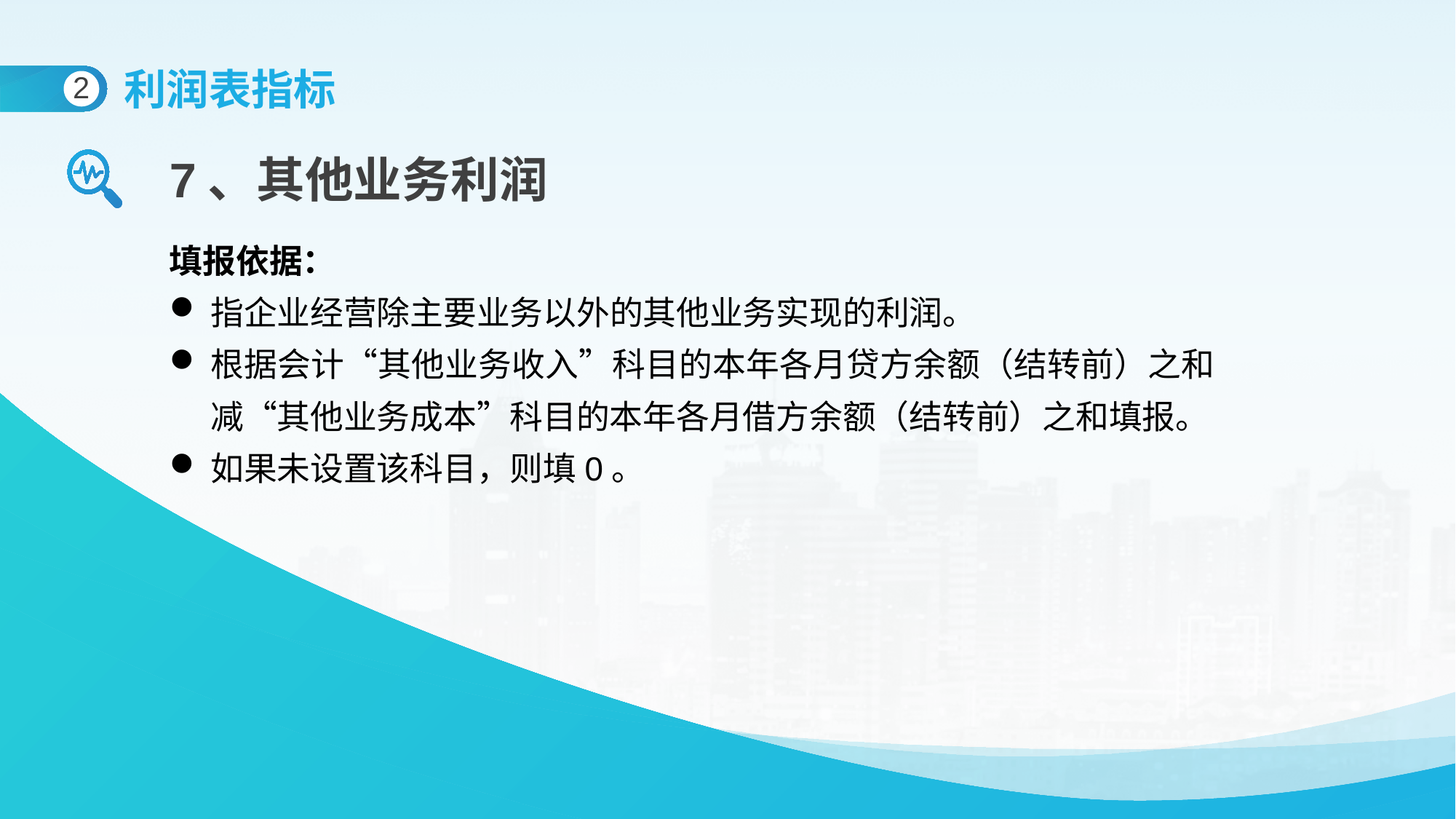

利润表指标
2
7、其他业务利润

填报依据：
指企业经营除主要业务以外的其他业务实现的利润。
根据会计“其他业务收入”科目的本年各月贷方余额（结转前）之和减“其他业务成本”科目的本年各月借方余额（结转前）之和填报。
如果未设置该科目，则填0。